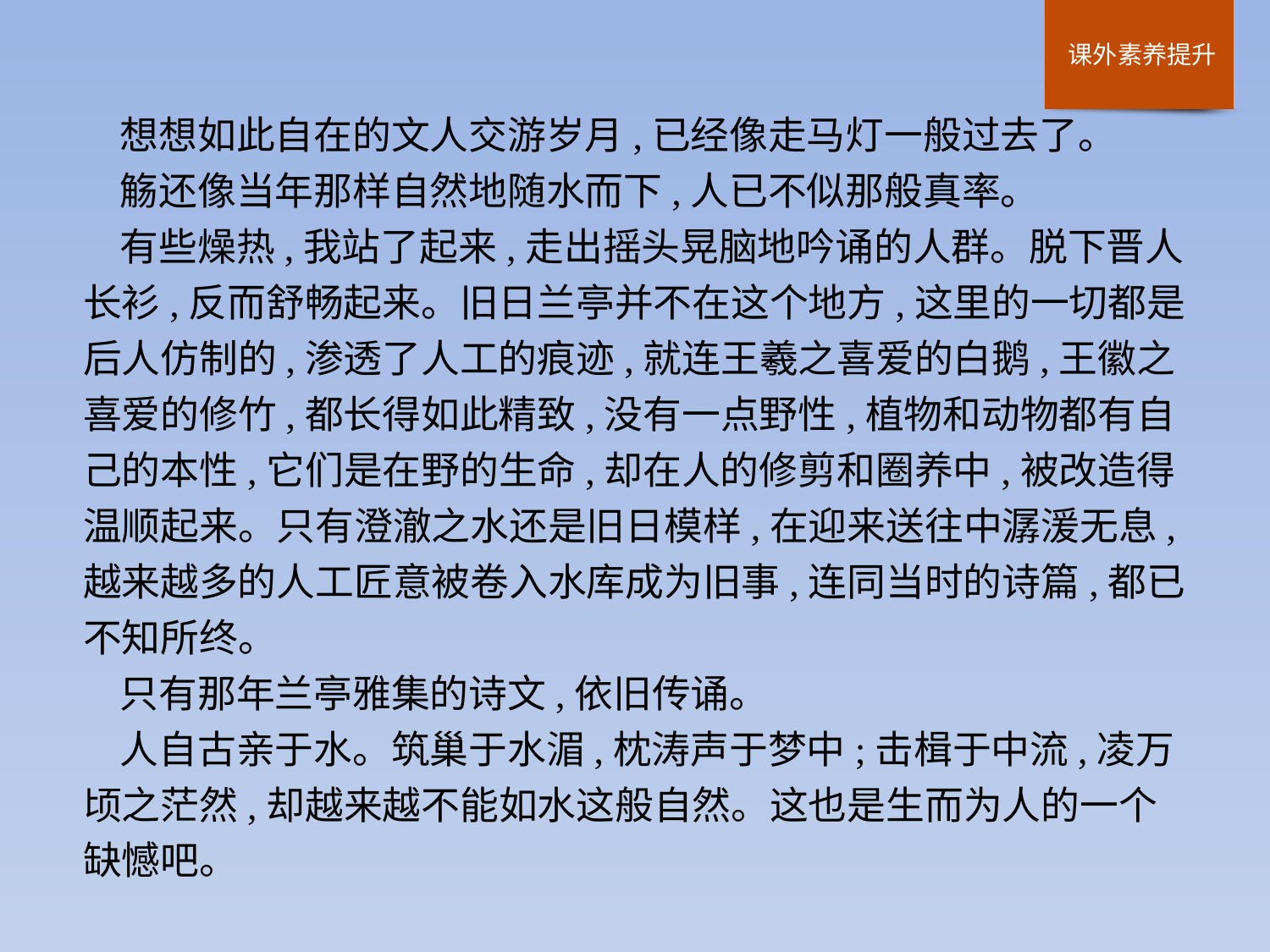

想想如此自在的文人交游岁月,已经像走马灯一般过去了。
觞还像当年那样自然地随水而下,人已不似那般真率。
有些燥热,我站了起来,走出摇头晃脑地吟诵的人群。脱下晋人长衫,反而舒畅起来。旧日兰亭并不在这个地方,这里的一切都是后人仿制的,渗透了人工的痕迹,就连王羲之喜爱的白鹅,王徽之喜爱的修竹,都长得如此精致,没有一点野性,植物和动物都有自己的本性,它们是在野的生命,却在人的修剪和圈养中,被改造得温顺起来。只有澄澈之水还是旧日模样,在迎来送往中潺湲无息,越来越多的人工匠意被卷入水库成为旧事,连同当时的诗篇,都已不知所终。
只有那年兰亭雅集的诗文,依旧传诵。
人自古亲于水。筑巢于水湄,枕涛声于梦中;击楫于中流,凌万顷之茫然,却越来越不能如水这般自然。这也是生而为人的一个缺憾吧。